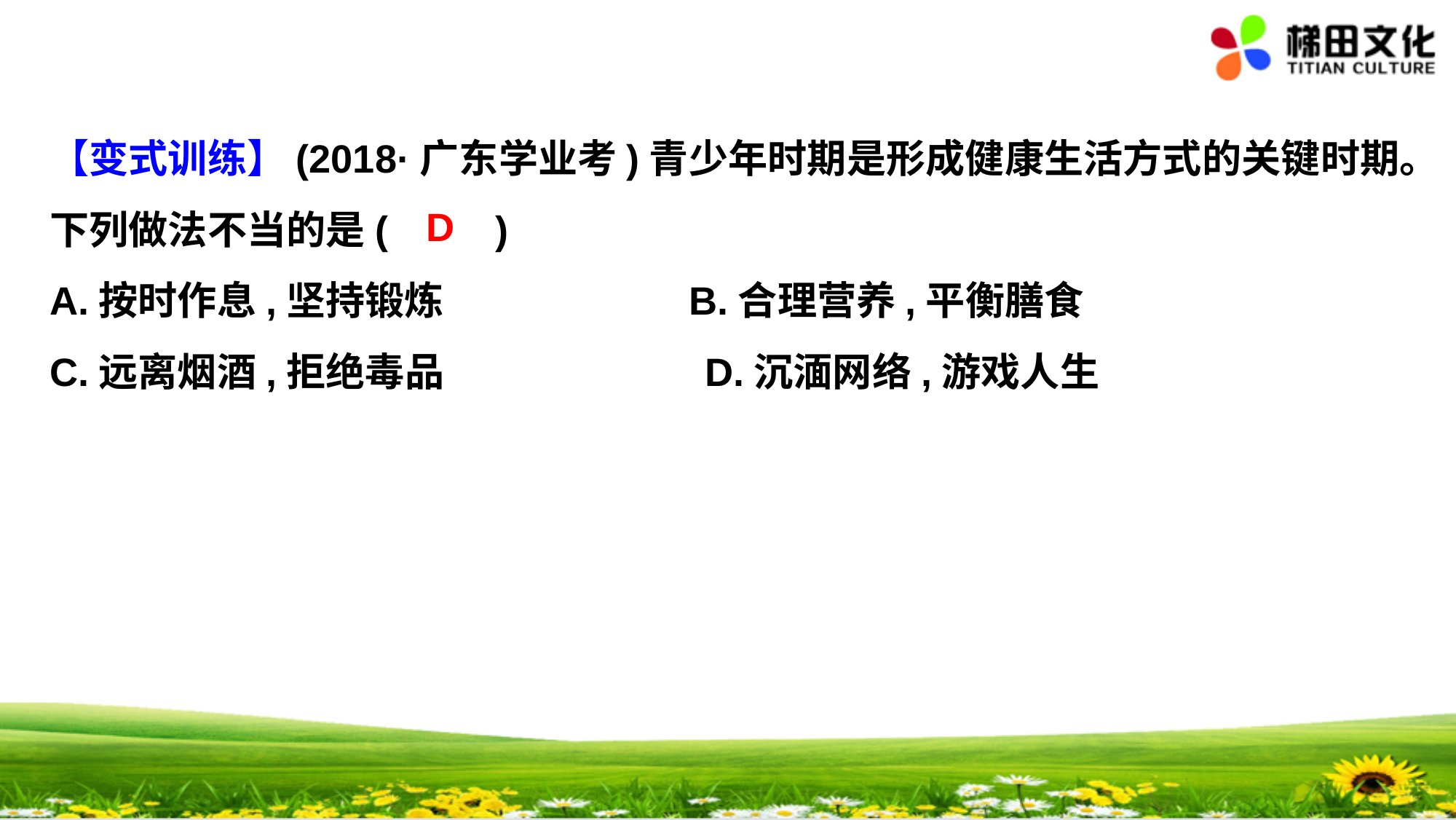

【变式训练】(2018·广东学业考)青少年时期是形成健康生活方式的关键时期。
下列做法不当的是(　 　)
A.按时作息,坚持锻炼		     　B.合理营养,平衡膳食
C.远离烟酒,拒绝毒品	      		D.沉湎网络,游戏人生
D